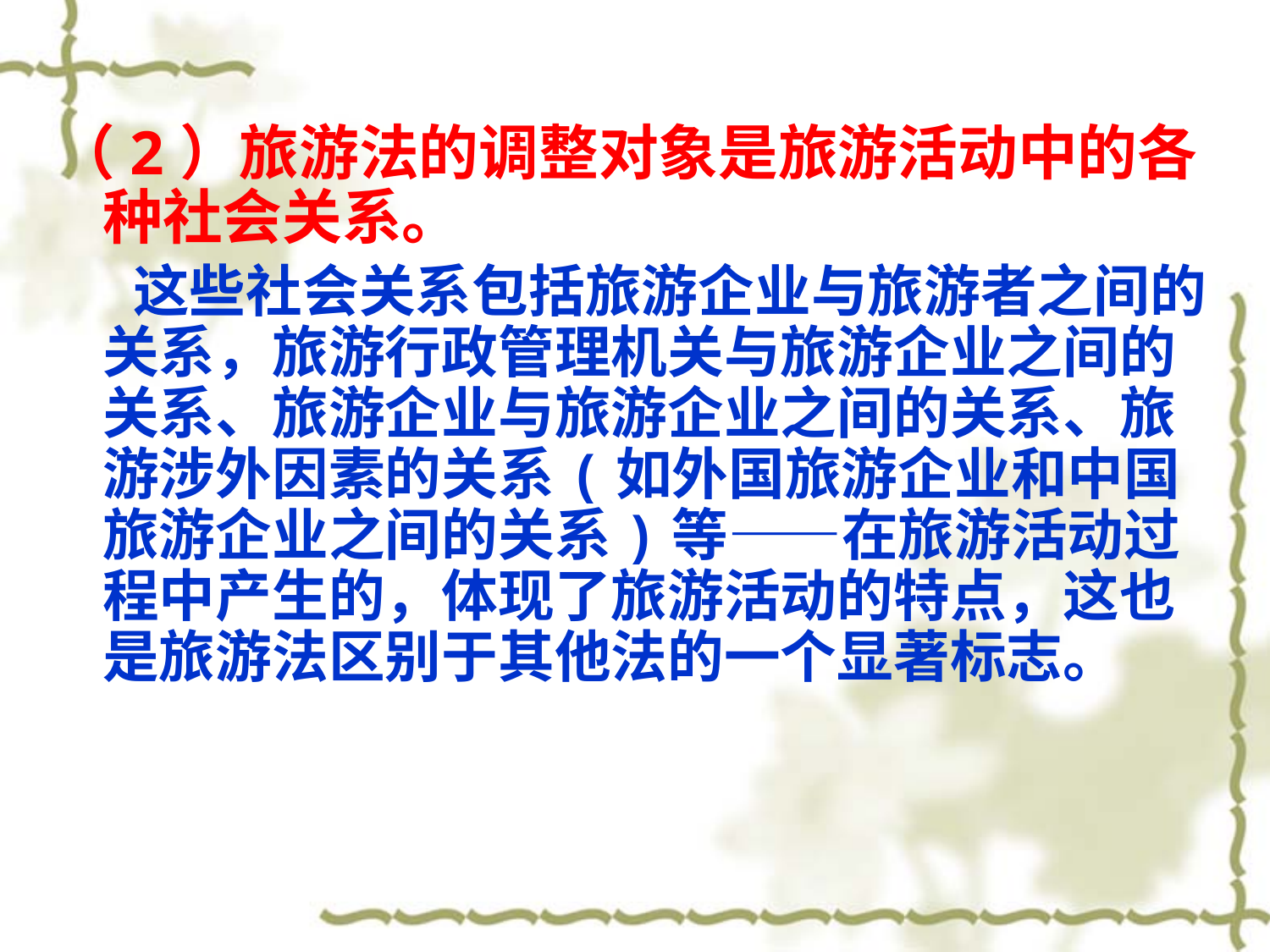

（2）旅游法的调整对象是旅游活动中的各种社会关系。
     这些社会关系包括旅游企业与旅游者之间的关系，旅游行政管理机关与旅游企业之间的关系、旅游企业与旅游企业之间的关系、旅游涉外因素的关系(如外国旅游企业和中国旅游企业之间的关系)等——在旅游活动过程中产生的，体现了旅游活动的特点，这也是旅游法区别于其他法的一个显著标志。